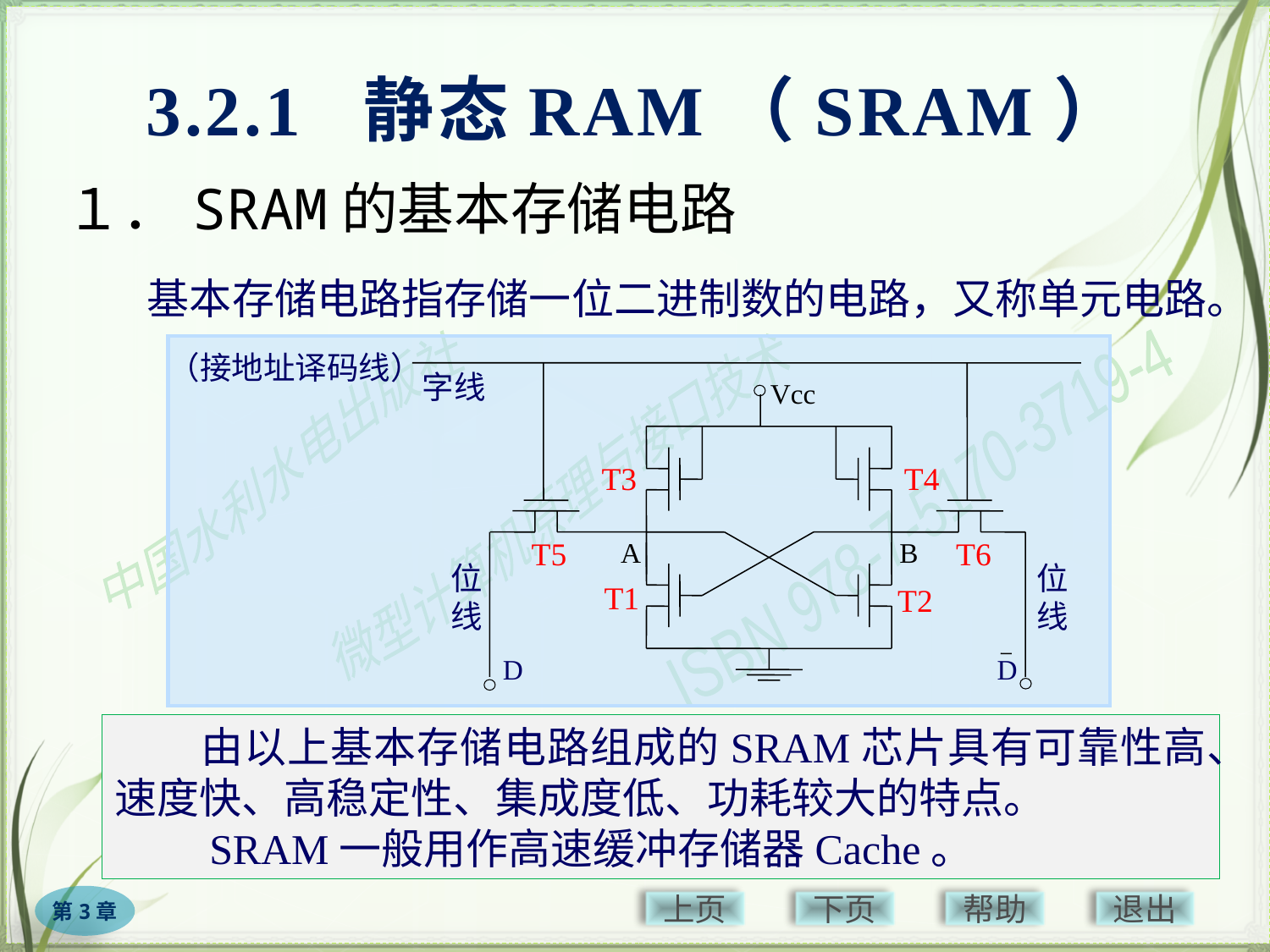

# 3.2.1  静态RAM（SRAM）
１．SRAM的基本存储电路
　　基本存储电路指存储一位二进制数的电路，又称单元电路。

（接地址译码线）
字线

Vcc

T3
T4

T5
T6
A
B

位
线
位
线

T1

T2

D
D

　　由以上基本存储电路组成的SRAM芯片具有可靠性高、速度快、高稳定性、集成度低、功耗较大的特点。
　　SRAM一般用作高速缓冲存储器Cache。